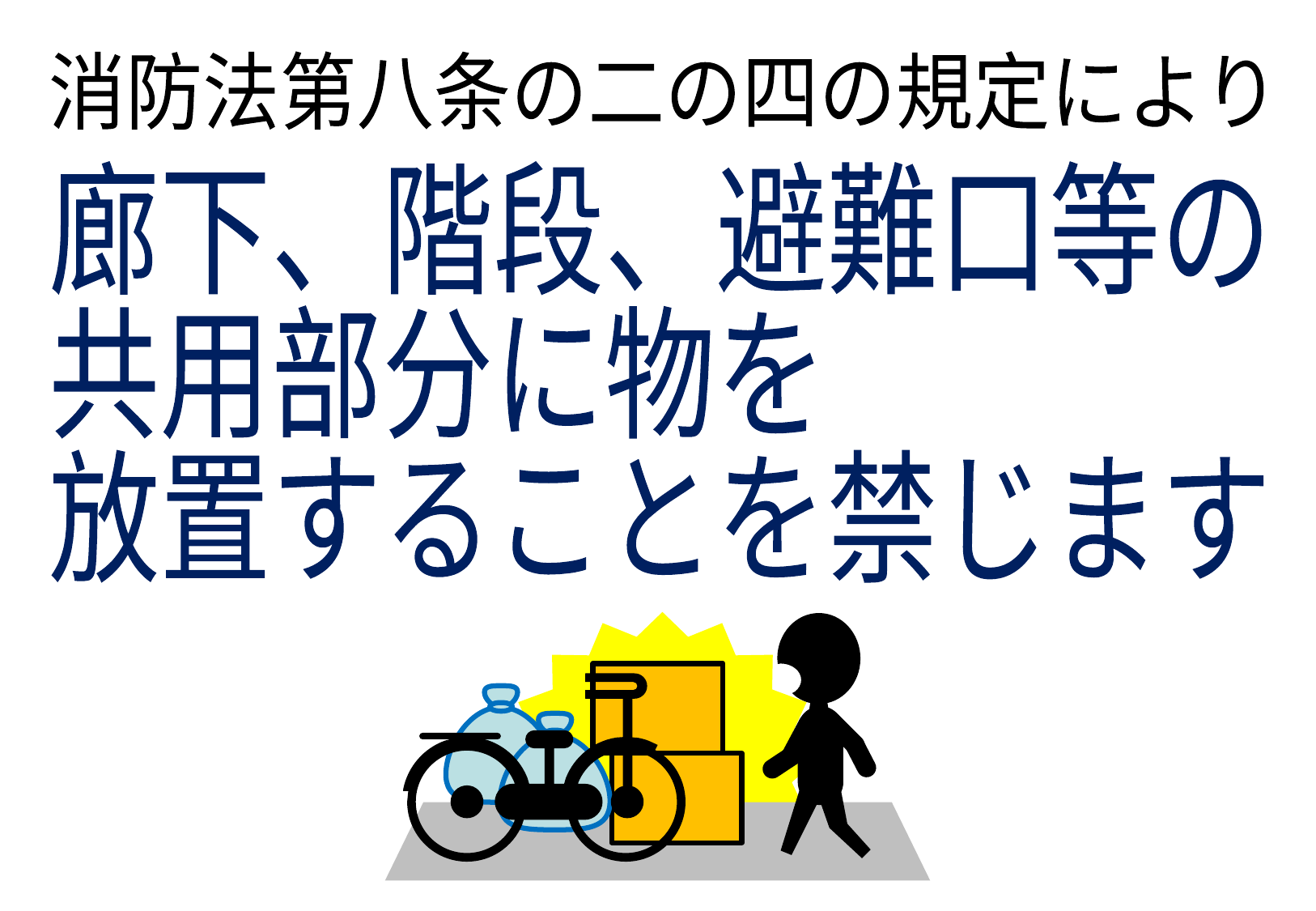

消防法第八条の二の四の規定により
廊下、階段、避難口等の
共用部分に物を
放置することを禁じます